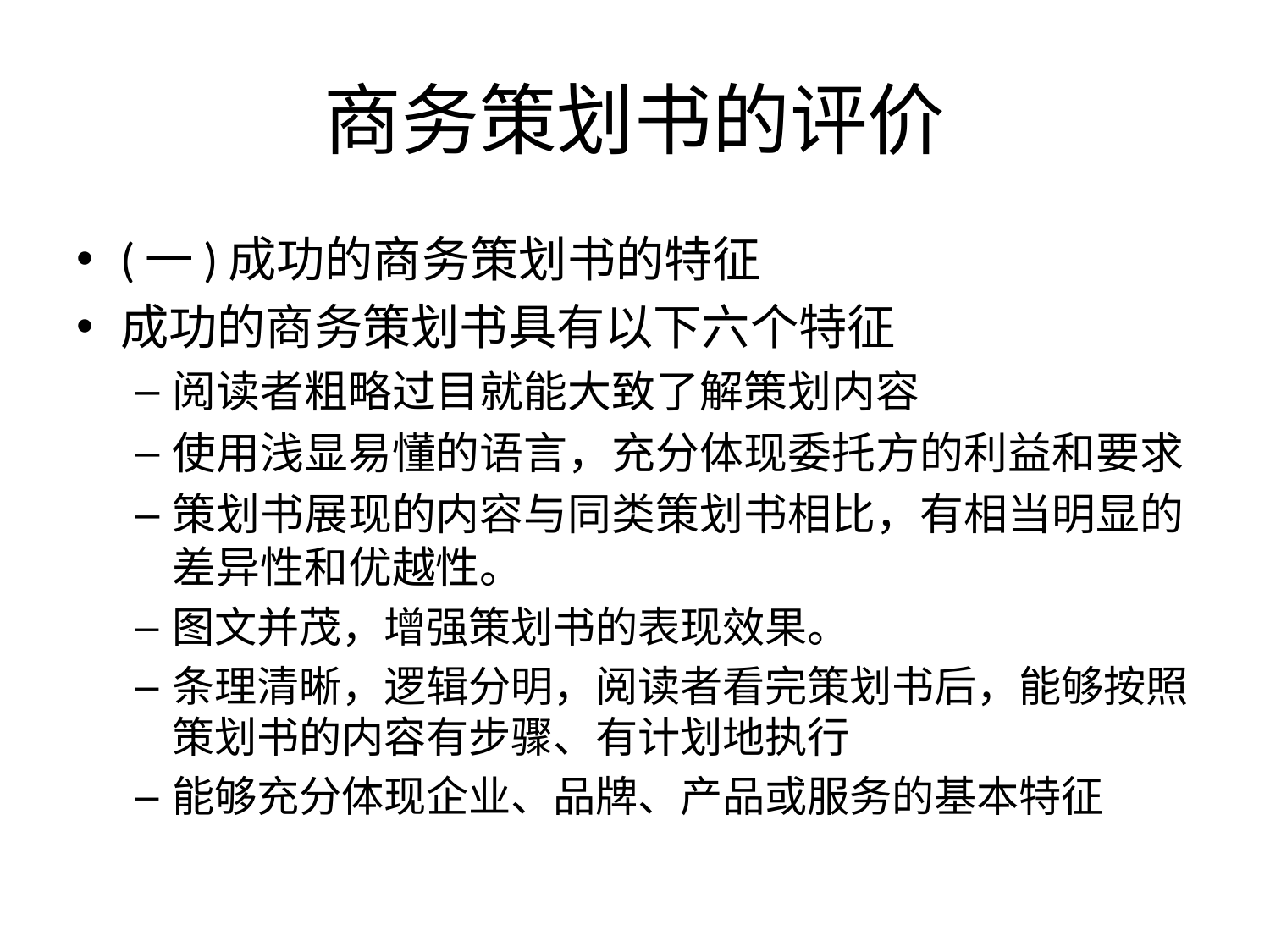

# 商务策划书的评价
(一)成功的商务策划书的特征
成功的商务策划书具有以下六个特征
阅读者粗略过目就能大致了解策划内容
使用浅显易懂的语言，充分体现委托方的利益和要求
策划书展现的内容与同类策划书相比，有相当明显的差异性和优越性。
图文并茂，增强策划书的表现效果。
条理清晰，逻辑分明，阅读者看完策划书后，能够按照策划书的内容有步骤、有计划地执行
能够充分体现企业、品牌、产品或服务的基本特征